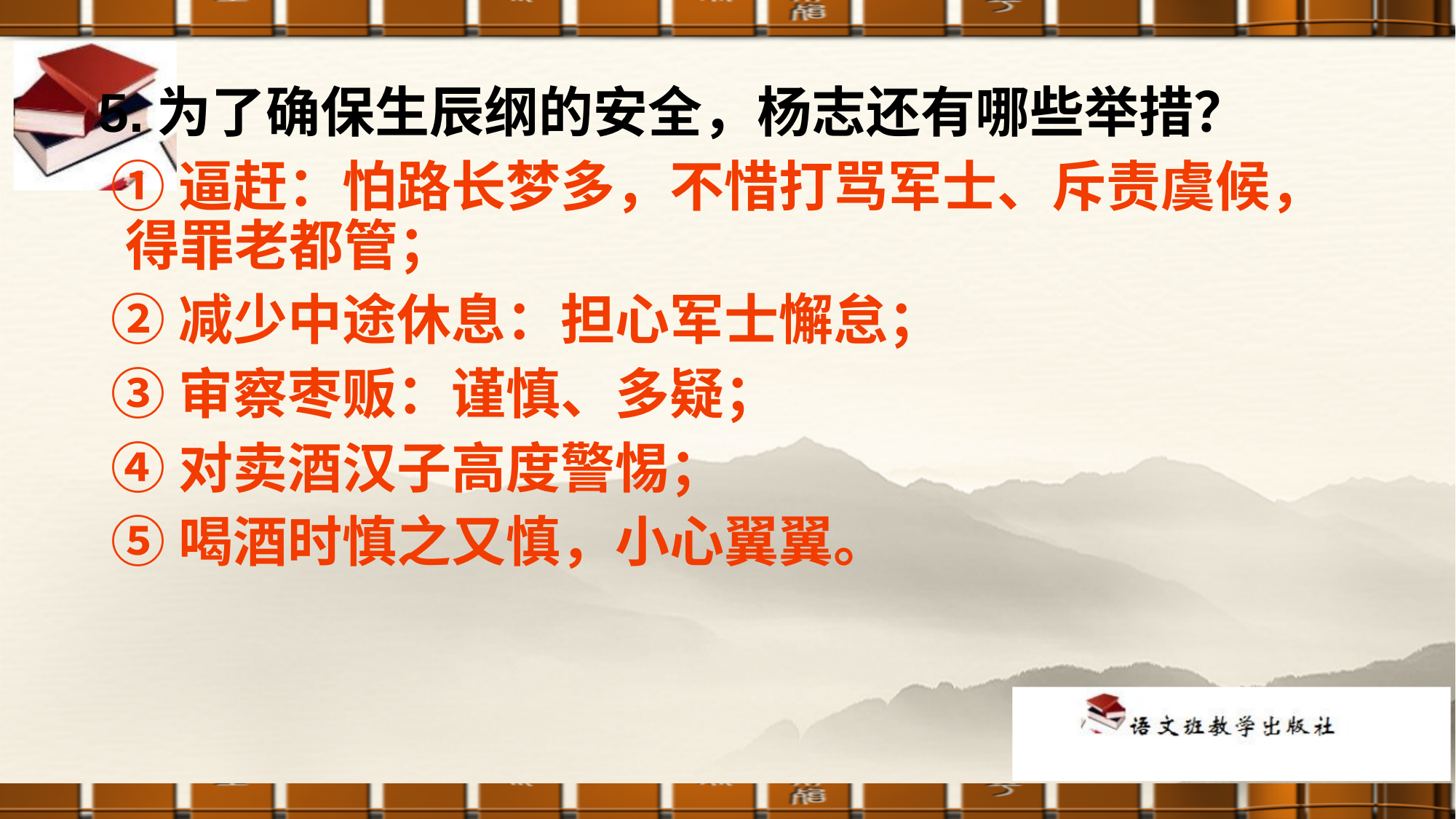

5.为了确保生辰纲的安全，杨志还有哪些举措？
 ①逼赶：怕路长梦多，不惜打骂军士、斥责虞候，得罪老都管；
 ②减少中途休息：担心军士懈怠；
 ③审察枣贩：谨慎、多疑；
 ④对卖酒汉子高度警惕；
 ⑤喝酒时慎之又慎，小心翼翼。